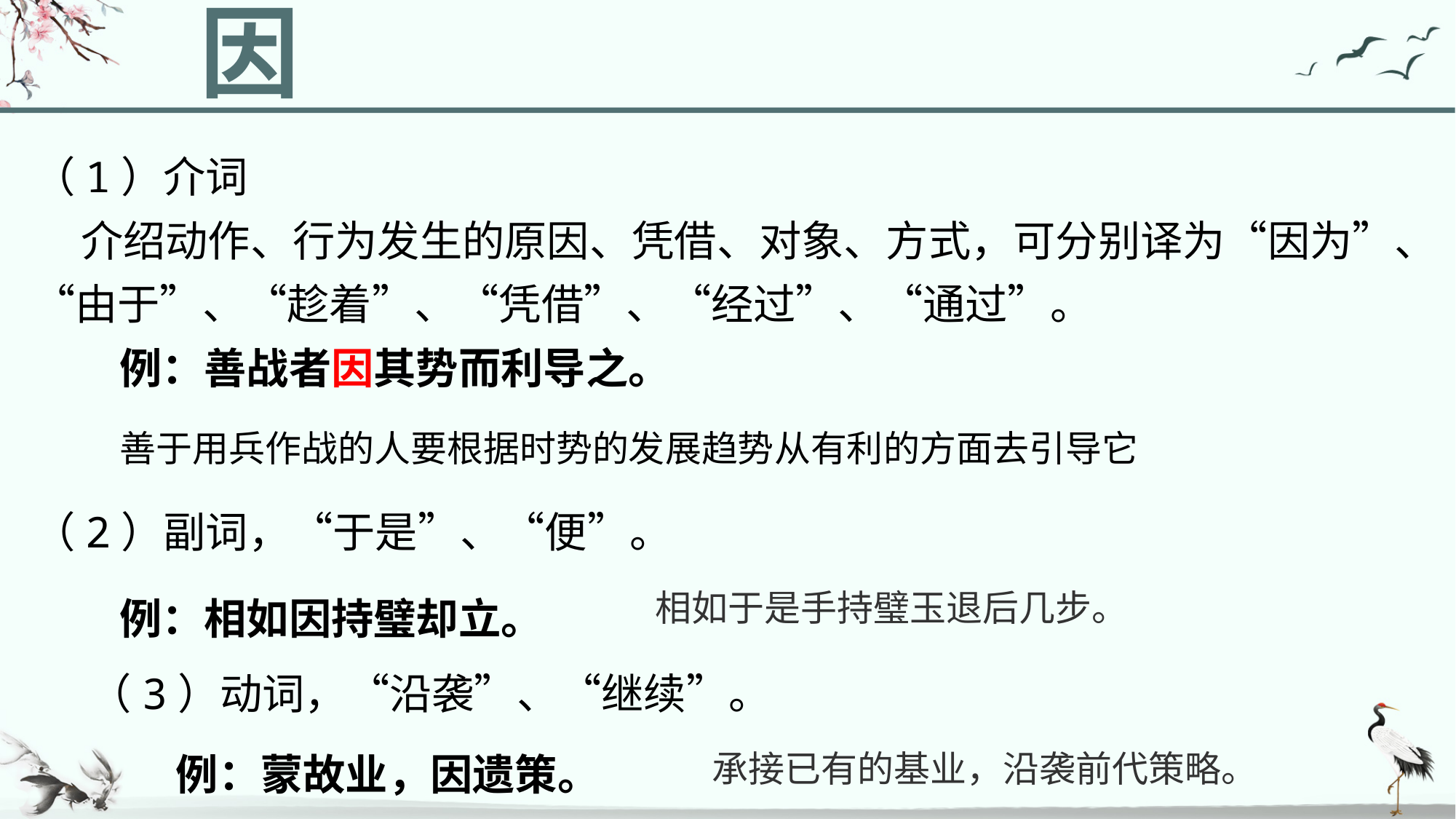

因

（1）介词
    介绍动作、行为发生的原因、凭借、对象、方式，可分别译为“因为”、“由于”、“趁着”、“凭借”、“经过”、“通过”。

例：善战者因其势而利导之。
善于用兵作战的人要根据时势的发展趋势从有利的方面去引导它
（2）副词，“于是”、“便”。
例：相如因持璧却立。
相如于是手持璧玉退后几步。
（3）动词，“沿袭”、“继续”。
例：蒙故业，因遗策。
承接已有的基业，沿袭前代策略。